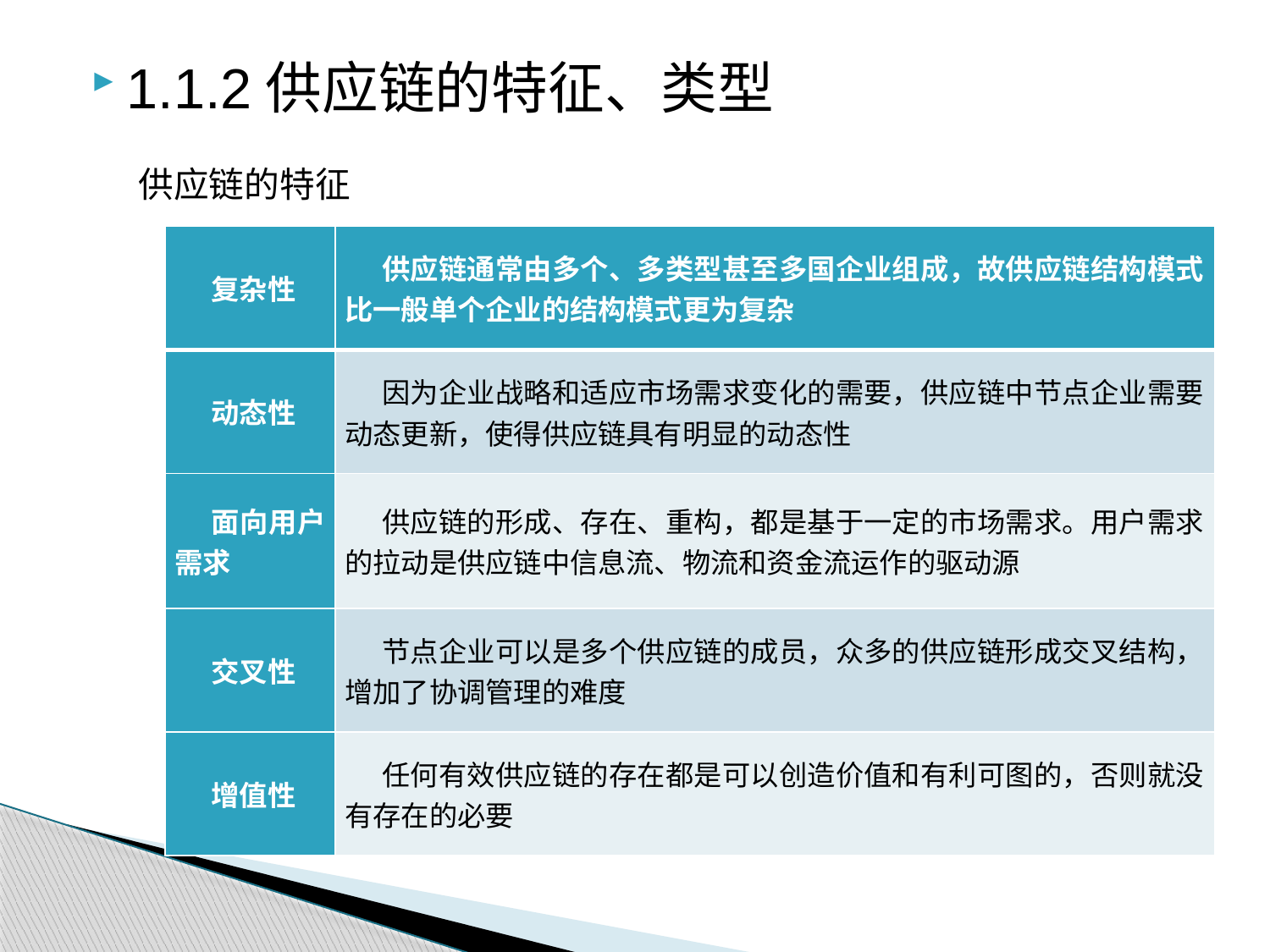

1.1.2供应链的特征、类型
供应链的特征
| 复杂性 | 供应链通常由多个、多类型甚至多国企业组成，故供应链结构模式比一般单个企业的结构模式更为复杂 |
| --- | --- |
| 动态性 | 因为企业战略和适应市场需求变化的需要，供应链中节点企业需要动态更新，使得供应链具有明显的动态性 |
| 面向用户需求 | 供应链的形成、存在、重构，都是基于一定的市场需求。用户需求的拉动是供应链中信息流、物流和资金流运作的驱动源 |
| 交叉性 | 节点企业可以是多个供应链的成员，众多的供应链形成交叉结构，增加了协调管理的难度 |
| 增值性 | 任何有效供应链的存在都是可以创造价值和有利可图的，否则就没有存在的必要 |